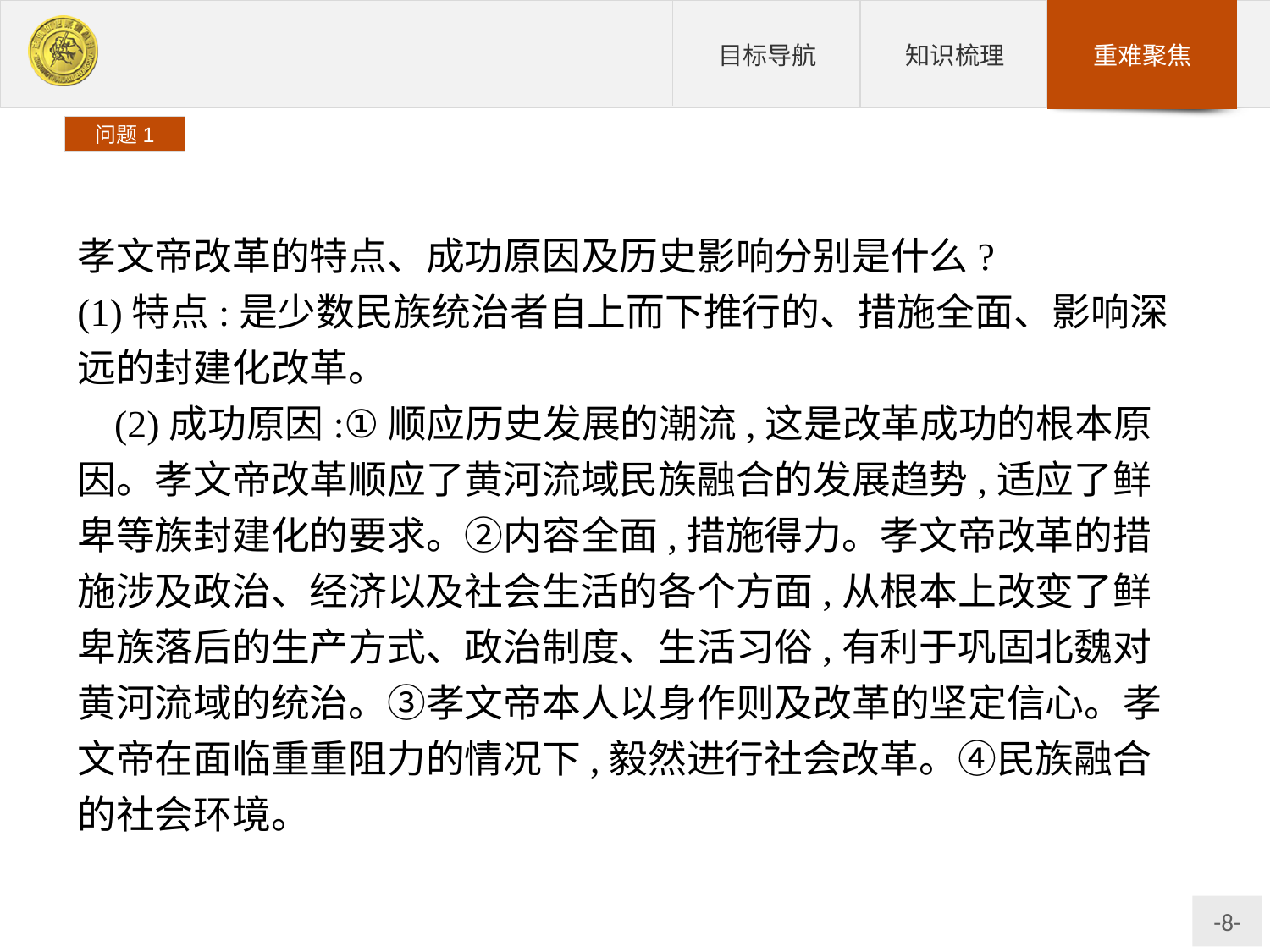

问题1
孝文帝改革的特点、成功原因及历史影响分别是什么?
(1)特点:是少数民族统治者自上而下推行的、措施全面、影响深远的封建化改革。
(2)成功原因:①顺应历史发展的潮流,这是改革成功的根本原因。孝文帝改革顺应了黄河流域民族融合的发展趋势,适应了鲜卑等族封建化的要求。②内容全面,措施得力。孝文帝改革的措施涉及政治、经济以及社会生活的各个方面,从根本上改变了鲜卑族落后的生产方式、政治制度、生活习俗,有利于巩固北魏对黄河流域的统治。③孝文帝本人以身作则及改革的坚定信心。孝文帝在面临重重阻力的情况下,毅然进行社会改革。④民族融合的社会环境。